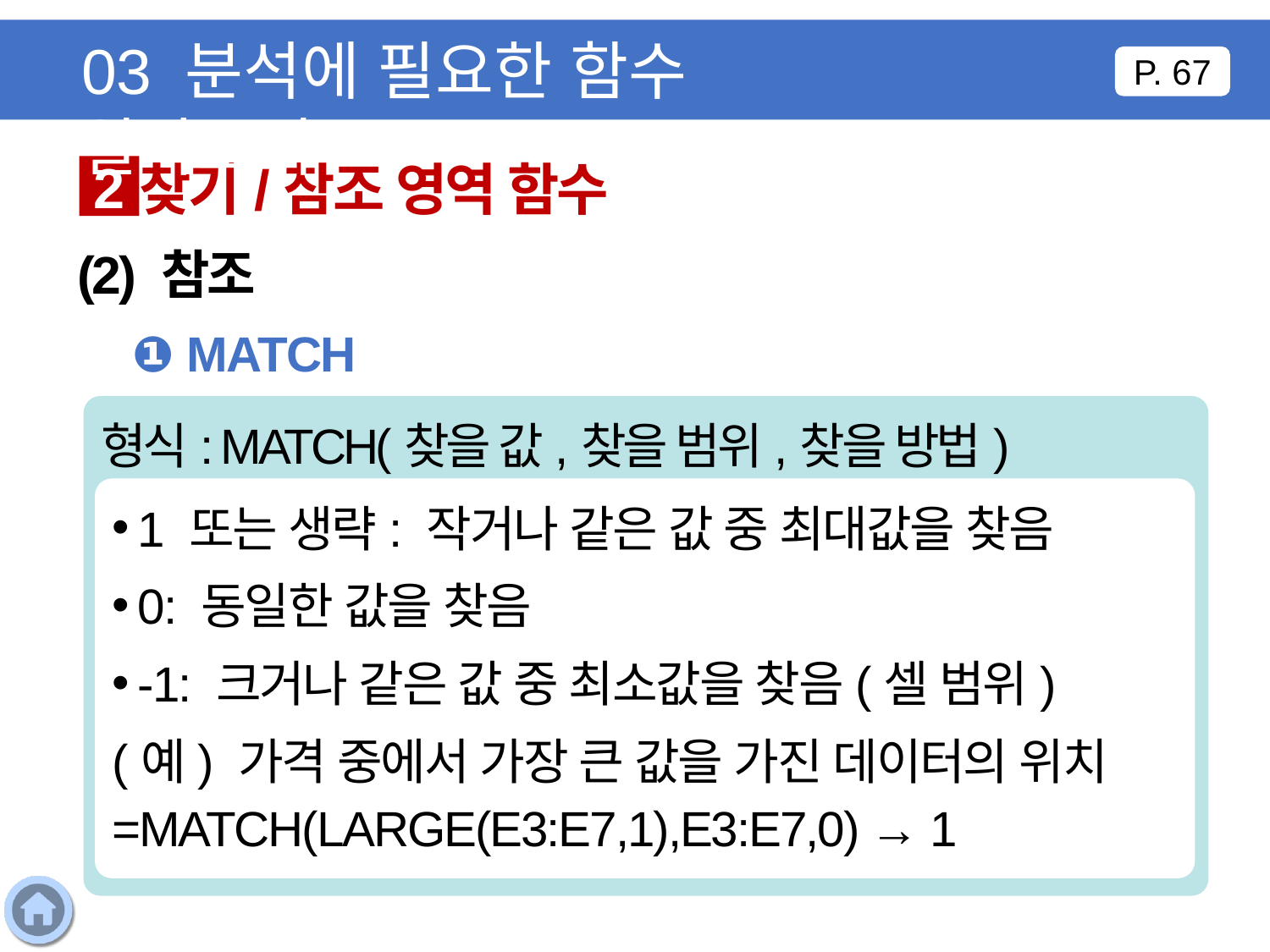

03 분석에 필요한 함수 알아보기
P. 67
찾기/참조 영역 함수
2
(2) 참조
❶ MATCH
형식: MATCH(찾을 값,찾을 범위,찾을 방법)
1 또는 생략: 작거나 같은 값 중 최대값을 찾음
0: 동일한 값을 찾음
-1: 크거나 같은 값 중 최소값을 찾음(셀 범위)
(예) 가격 중에서 가장 큰 값을 가진 데이터의 위치 =MATCH(LARGE(E3:E7,1),E3:E7,0) → 1